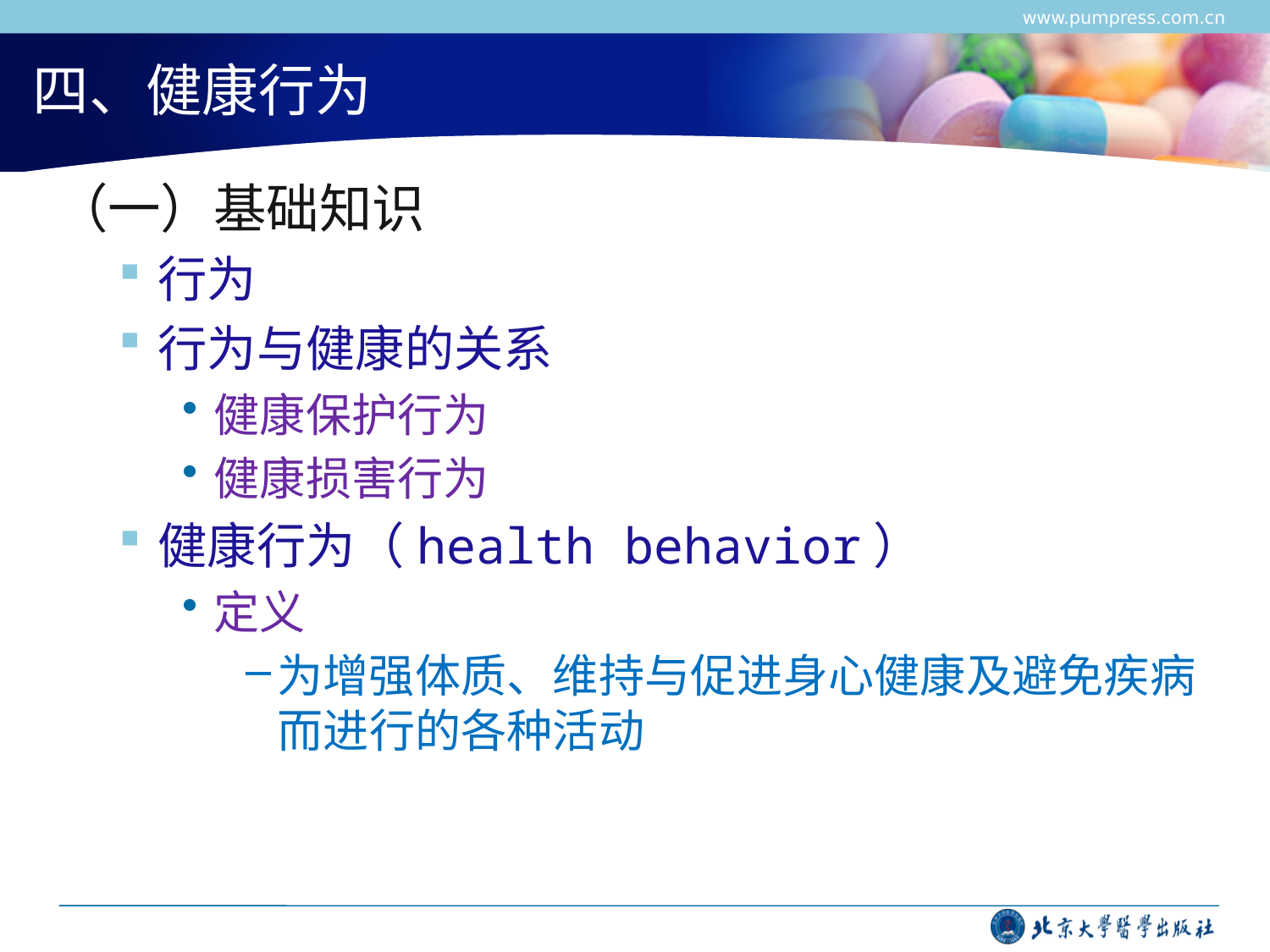

www.pumpress.com.cn
# 四、健康行为
（一）基础知识
行为
行为与健康的关系
健康保护行为
健康损害行为
健康行为（health behavior）
定义
为增强体质、维持与促进身心健康及避免疾病而进行的各种活动